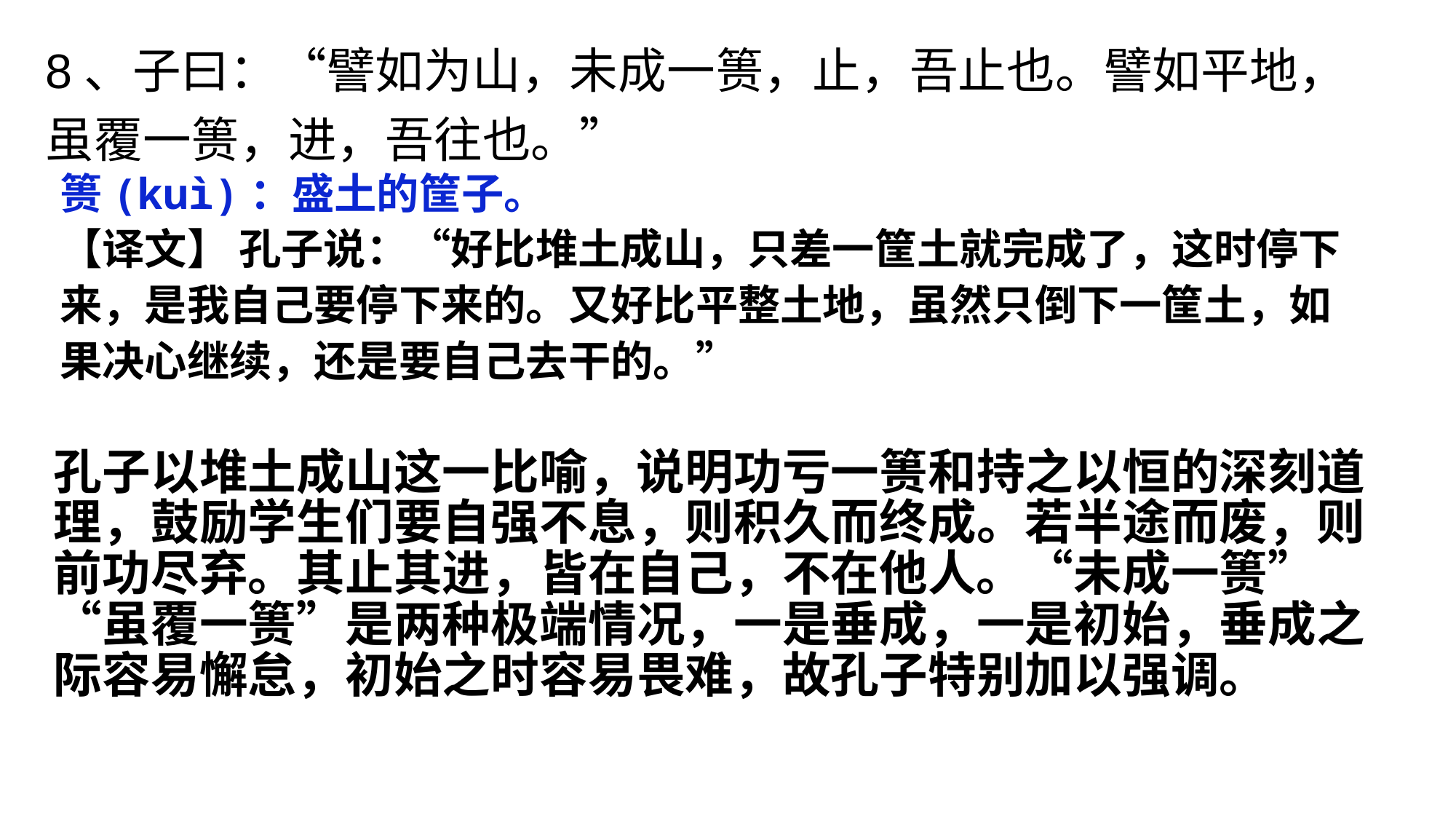

8、子曰：“譬如为山，未成一篑，止，吾止也。譬如平地，虽覆一篑，进，吾往也。”
篑(kuì)：盛土的筐子。
【译文】 孔子说：“好比堆土成山，只差一筐土就完成了，这时停下来，是我自己要停下来的。又好比平整土地，虽然只倒下一筐土，如果决心继续，还是要自己去干的。”
孔子以堆土成山这一比喻，说明功亏一篑和持之以恒的深刻道理，鼓励学生们要自强不息，则积久而终成。若半途而废，则前功尽弃。其止其进，皆在自己，不在他人。“未成一篑”“虽覆一篑”是两种极端情况，一是垂成，一是初始，垂成之际容易懈怠，初始之时容易畏难，故孔子特别加以强调。